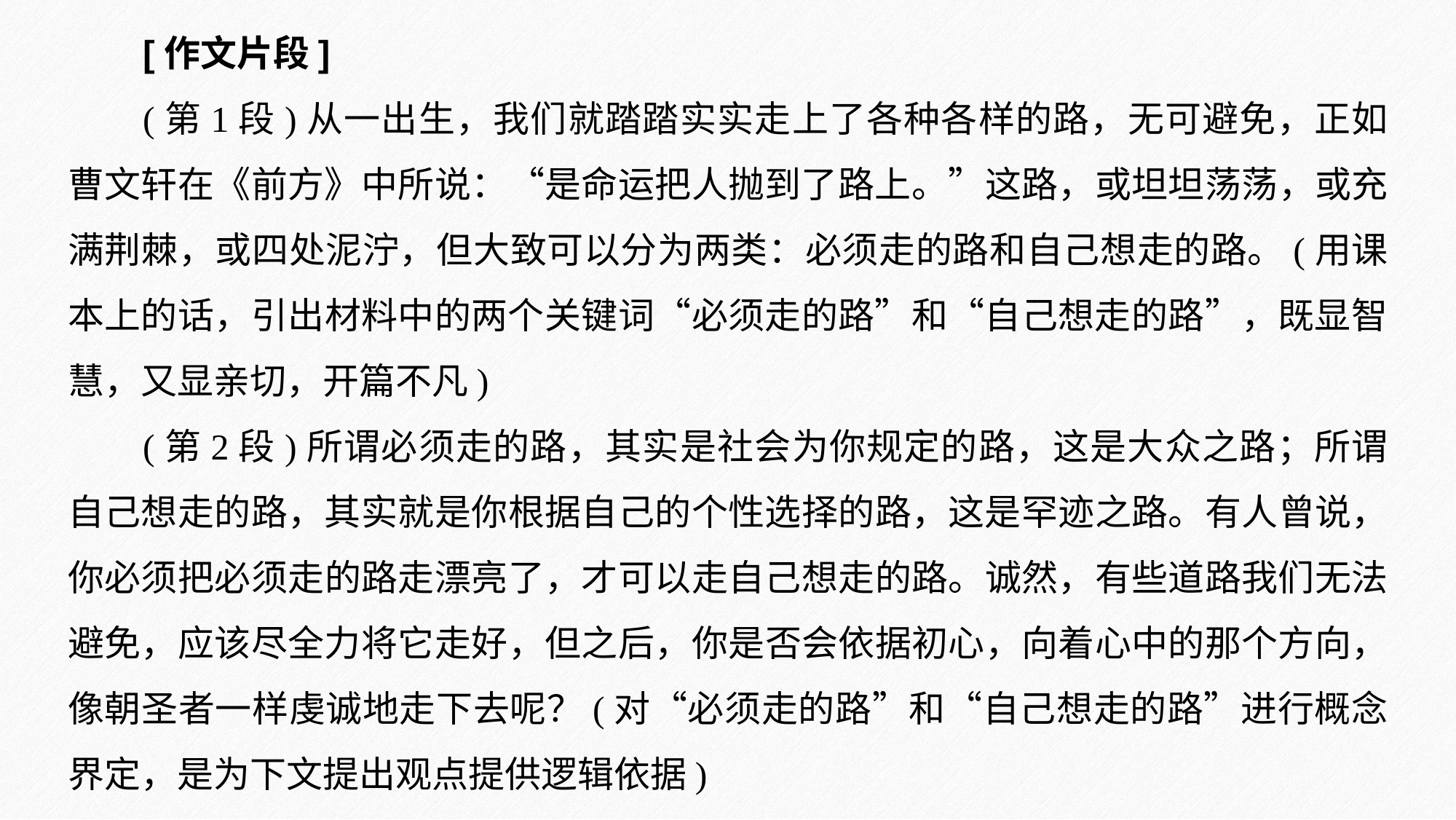

[作文片段]
(第1段)从一出生，我们就踏踏实实走上了各种各样的路，无可避免，正如曹文轩在《前方》中所说：“是命运把人抛到了路上。”这路，或坦坦荡荡，或充满荆棘，或四处泥泞，但大致可以分为两类：必须走的路和自己想走的路。(用课本上的话，引出材料中的两个关键词“必须走的路”和“自己想走的路”，既显智慧，又显亲切，开篇不凡)
(第2段)所谓必须走的路，其实是社会为你规定的路，这是大众之路；所谓自己想走的路，其实就是你根据自己的个性选择的路，这是罕迹之路。有人曾说，你必须把必须走的路走漂亮了，才可以走自己想走的路。诚然，有些道路我们无法避免，应该尽全力将它走好，但之后，你是否会依据初心，向着心中的那个方向，像朝圣者一样虔诚地走下去呢？(对“必须走的路”和“自己想走的路”进行概念界定，是为下文提出观点提供逻辑依据)